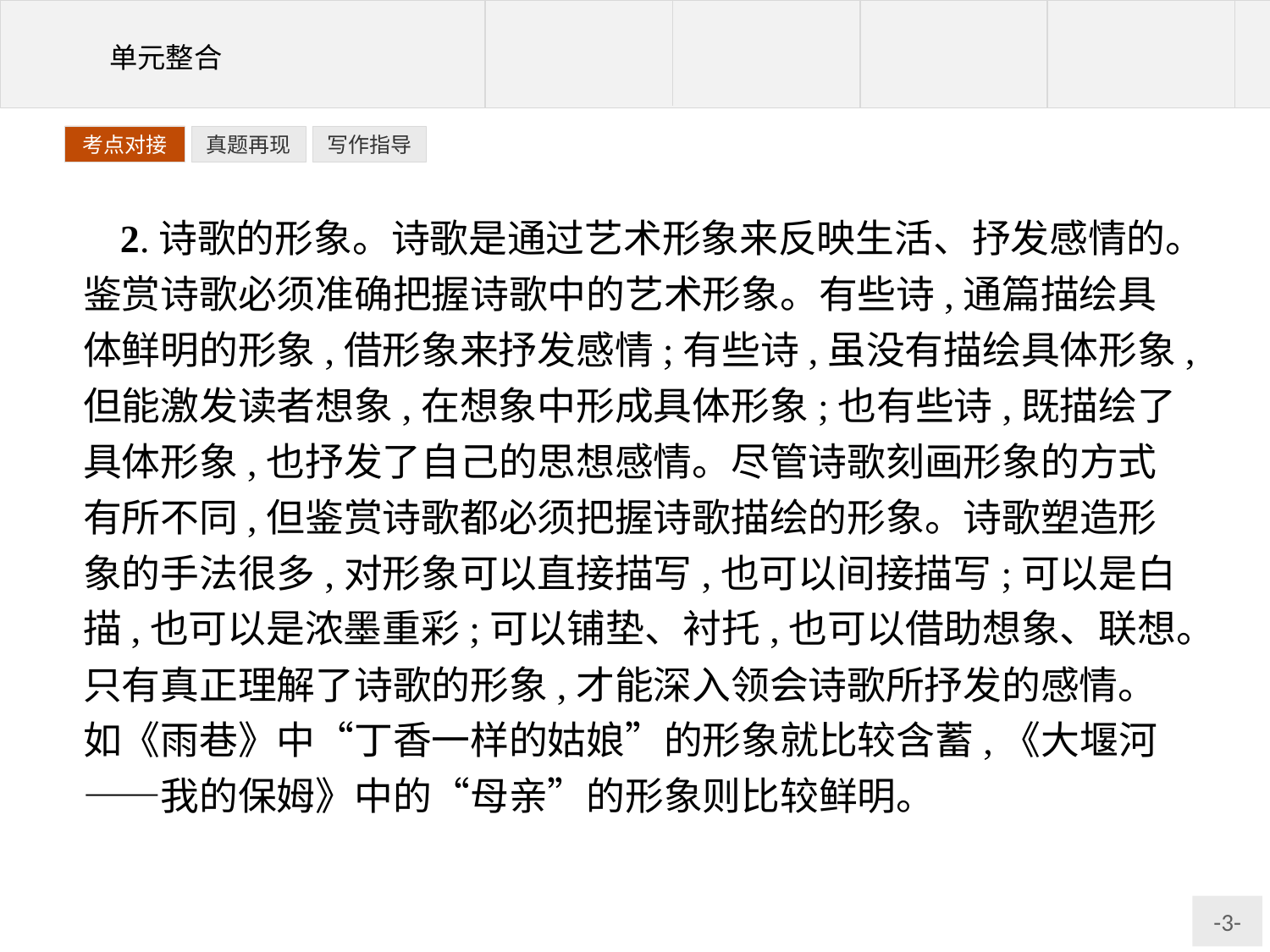

写作指导
考点对接
真题再现
2.诗歌的形象。诗歌是通过艺术形象来反映生活、抒发感情的。鉴赏诗歌必须准确把握诗歌中的艺术形象。有些诗,通篇描绘具体鲜明的形象,借形象来抒发感情;有些诗,虽没有描绘具体形象,但能激发读者想象,在想象中形成具体形象;也有些诗,既描绘了具体形象,也抒发了自己的思想感情。尽管诗歌刻画形象的方式有所不同,但鉴赏诗歌都必须把握诗歌描绘的形象。诗歌塑造形象的手法很多,对形象可以直接描写,也可以间接描写;可以是白描,也可以是浓墨重彩;可以铺垫、衬托,也可以借助想象、联想。只有真正理解了诗歌的形象,才能深入领会诗歌所抒发的感情。如《雨巷》中“丁香一样的姑娘”的形象就比较含蓄,《大堰河——我的保姆》中的“母亲”的形象则比较鲜明。